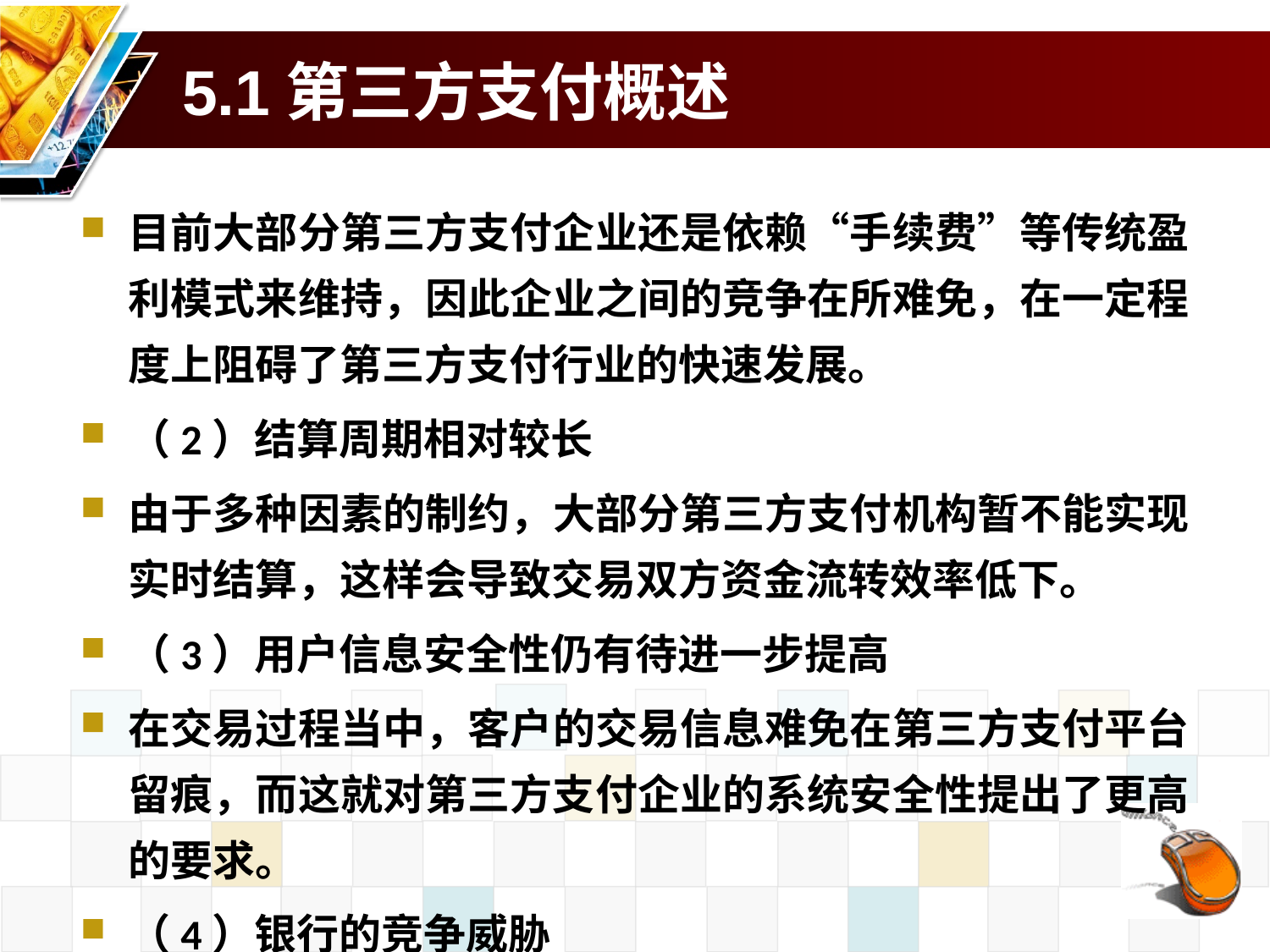

# 5.1第三方支付概述
目前大部分第三方支付企业还是依赖“手续费”等传统盈利模式来维持，因此企业之间的竞争在所难免，在一定程度上阻碍了第三方支付行业的快速发展。
（2）结算周期相对较长
由于多种因素的制约，大部分第三方支付机构暂不能实现实时结算，这样会导致交易双方资金流转效率低下。
（3）用户信息安全性仍有待进一步提高
在交易过程当中，客户的交易信息难免在第三方支付平台留痕，而这就对第三方支付企业的系统安全性提出了更高的要求。
（4）银行的竞争威胁